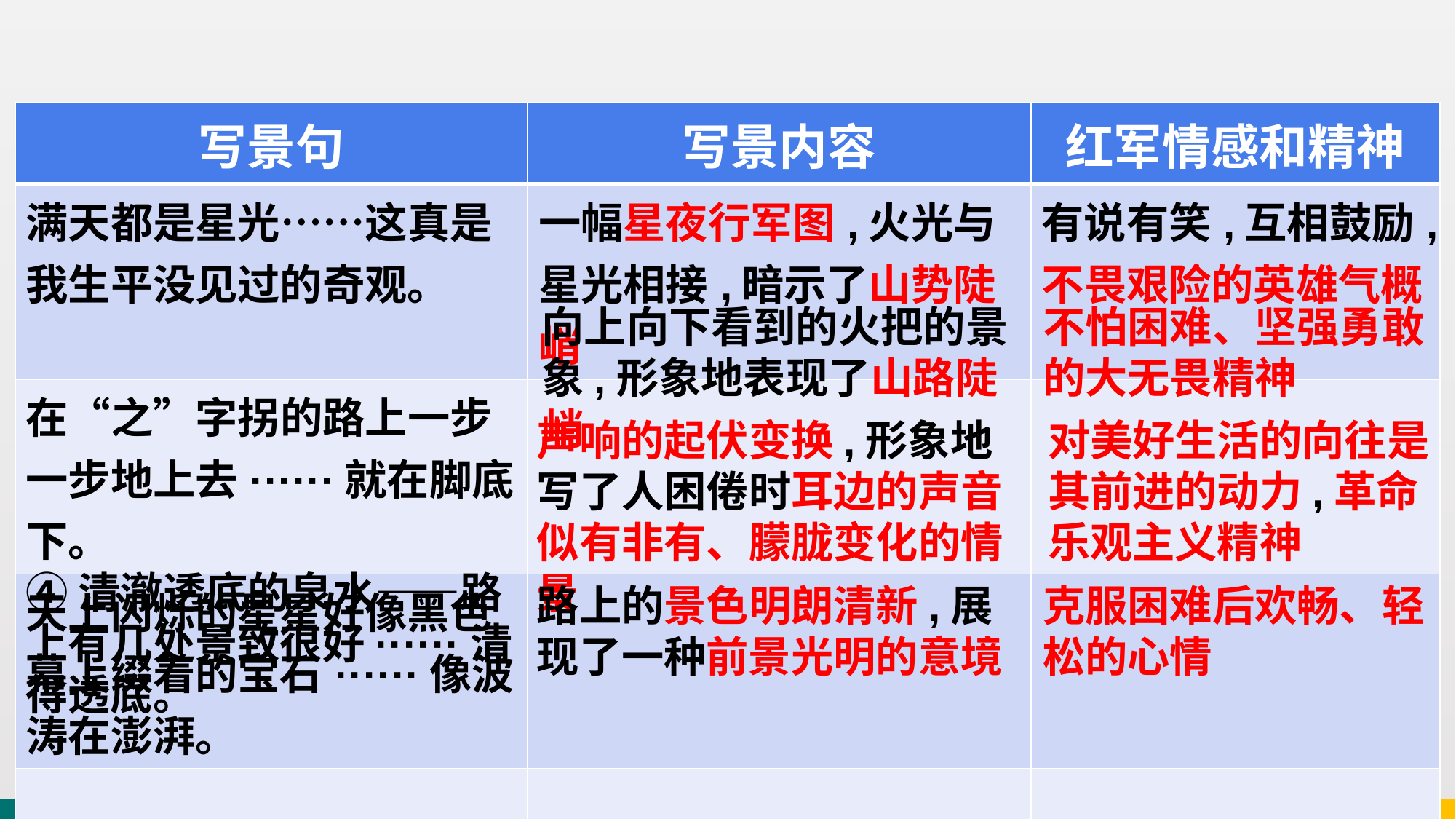

| 写景句 | 写景内容 | 红军情感和精神 |
| --- | --- | --- |
| 满天都是星光……这真是我生平没见过的奇观。 | 一幅星夜行军图,火光与星光相接,暗示了山势陡峭 | 有说有笑,互相鼓励,不畏艰险的英雄气概 |
| 在“之”字拐的路上一步一步地上去······就在脚底下。 |  |  |
| 天上闪烁的星星好像黑色幕上缀着的宝石······像波涛在澎湃。 |  |  |
|  |  |  |
向上向下看到的火把的景象,形象地表现了山路陡峭
不怕困难、坚强勇敢的大无畏精神
声响的起伏变换,形象地写了人困倦时耳边的声音似有非有、朦胧变化的情景
对美好生活的向往是其前进的动力,革命乐观主义精神
④清澈透底的泉水——路上有几处景致很好······清得透底。
路上的景色明朗清新,展现了一种前景光明的意境
克服困难后欢畅、轻松的心情